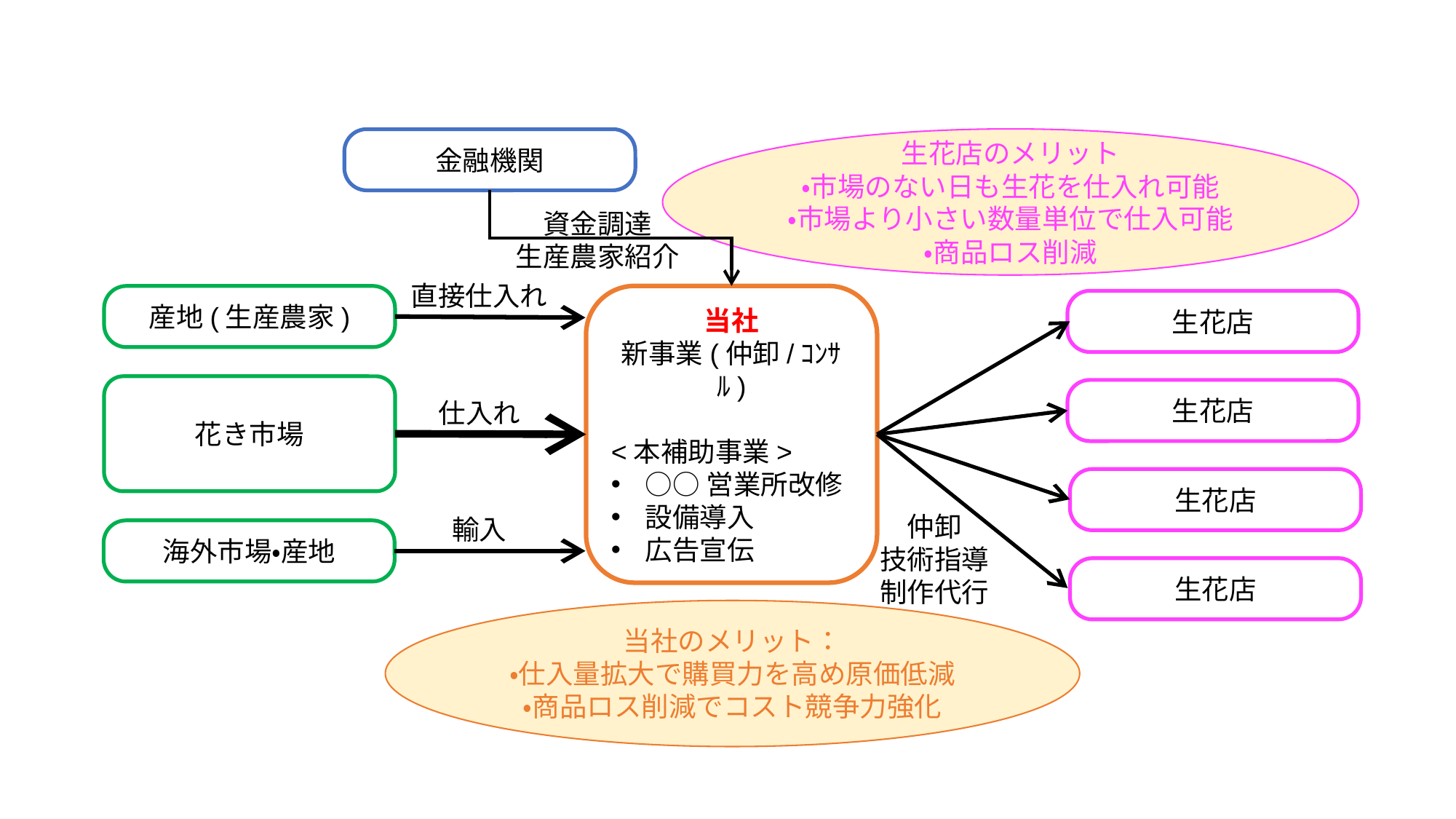

生花店のメリット
・市場のない日も生花を仕入れ可能
・市場より小さい数量単位で仕入可能
・商品ロス削減
金融機関
資金調達
生産農家紹介
直接仕入れ
産地(生産農家)
当社
新事業(仲卸/ｺﾝｻﾙ)

<本補助事業>
○○営業所改修
設備導入
広告宣伝
生花店
花き市場
生花店
仕入れ
生花店
仲卸
技術指導
制作代行
輸入
海外市場・産地
生花店
当社のメリット：
・仕入量拡大で購買力を高め原価低減
・商品ロス削減でコスト競争力強化